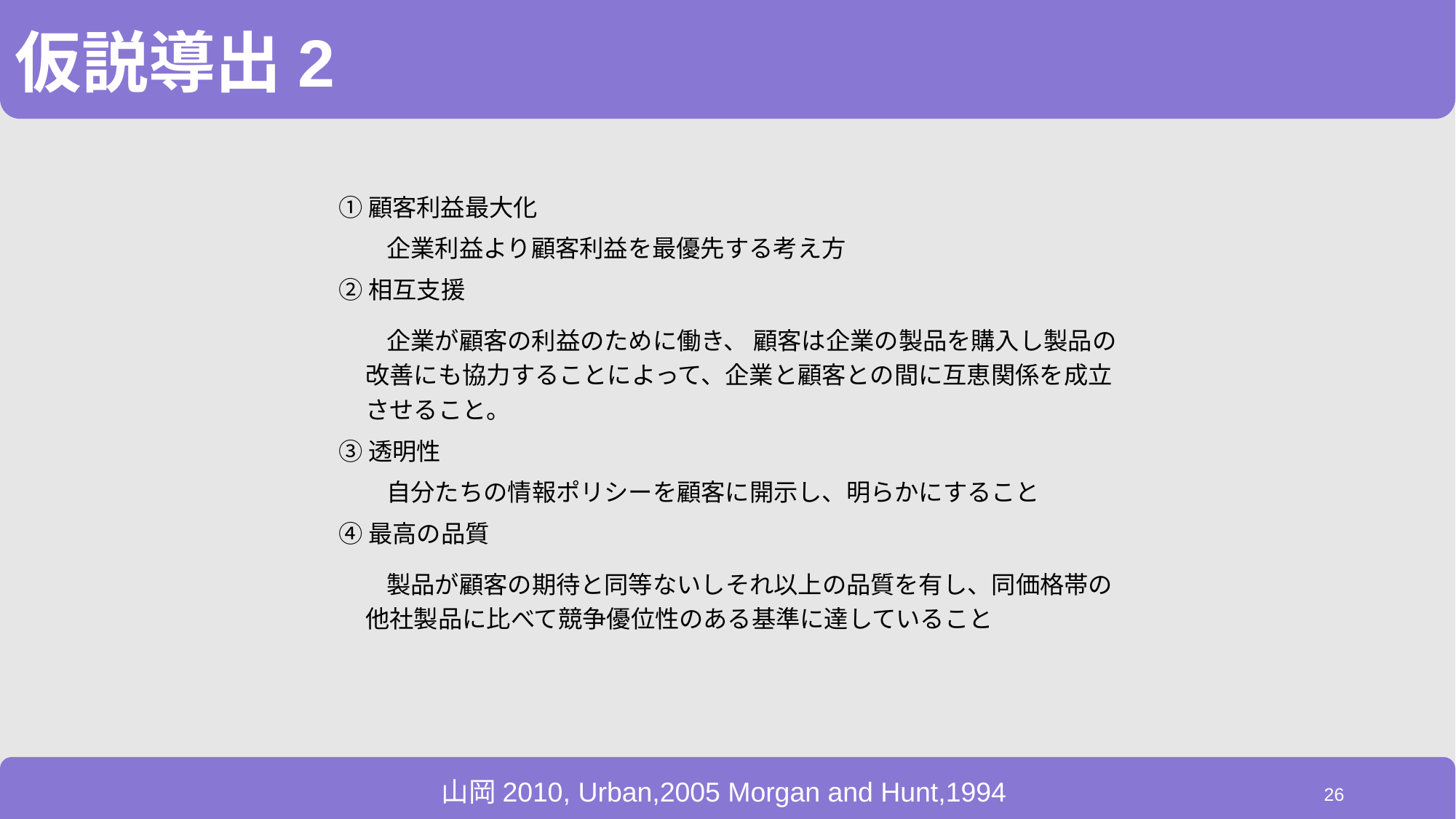

# 仮説導出2
①顧客利益最大化
　　企業利益より顧客利益を最優先する考え方
②相互支援
　　企業が顧客の利益のために働き、 顧客は企業の製品を購入し製品の改善にも協力することによって、企業と顧客との間に互恵関係を成立させること。
③透明性
　　自分たちの情報ポリシーを顧客に開示し、明らかにすること
④最高の品質
　　製品が顧客の期待と同等ないしそれ以上の品質を有し、同価格帯の他社製品に比べて競争優位性のある基準に達していること
山岡2010, Urban,2005 Morgan and Hunt,1994
26